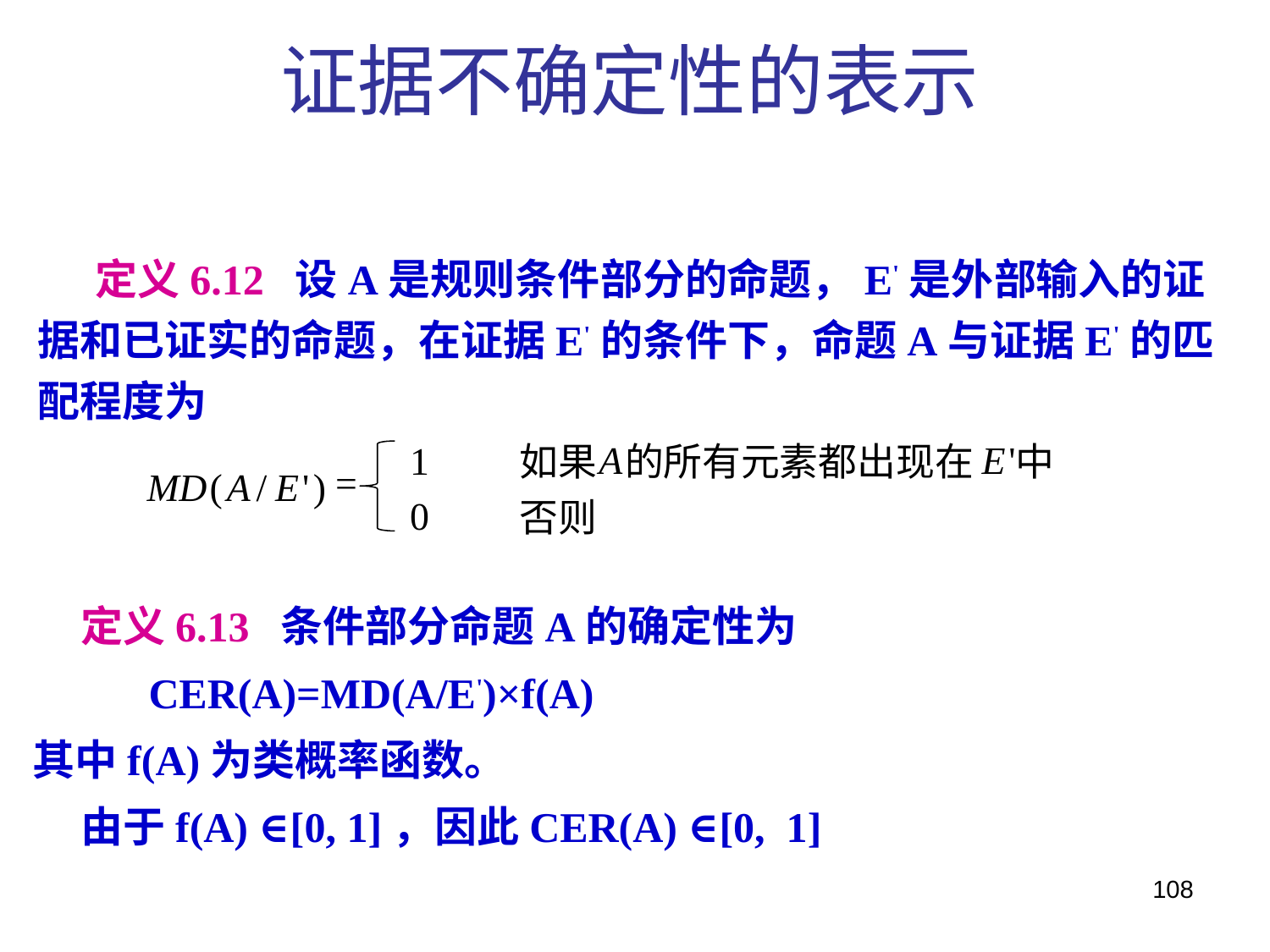

证据不确定性的表示
     定义6.12  设A是规则条件部分的命题，E'是外部输入的证据和已证实的命题，在证据E'的条件下，命题A与证据E'的匹配程度为

A
E
'
1
如果
的所有元素都出现在
中
=
MD
(
A
/
E
'
)
0
否则

    定义6.13  条件部分命题A的确定性为
           CER(A)=MD(A/E')×f(A)
其中f(A)为类概率函数。
    由于f(A) ∈[0, 1]，因此CER(A) ∈[0,  1]
108